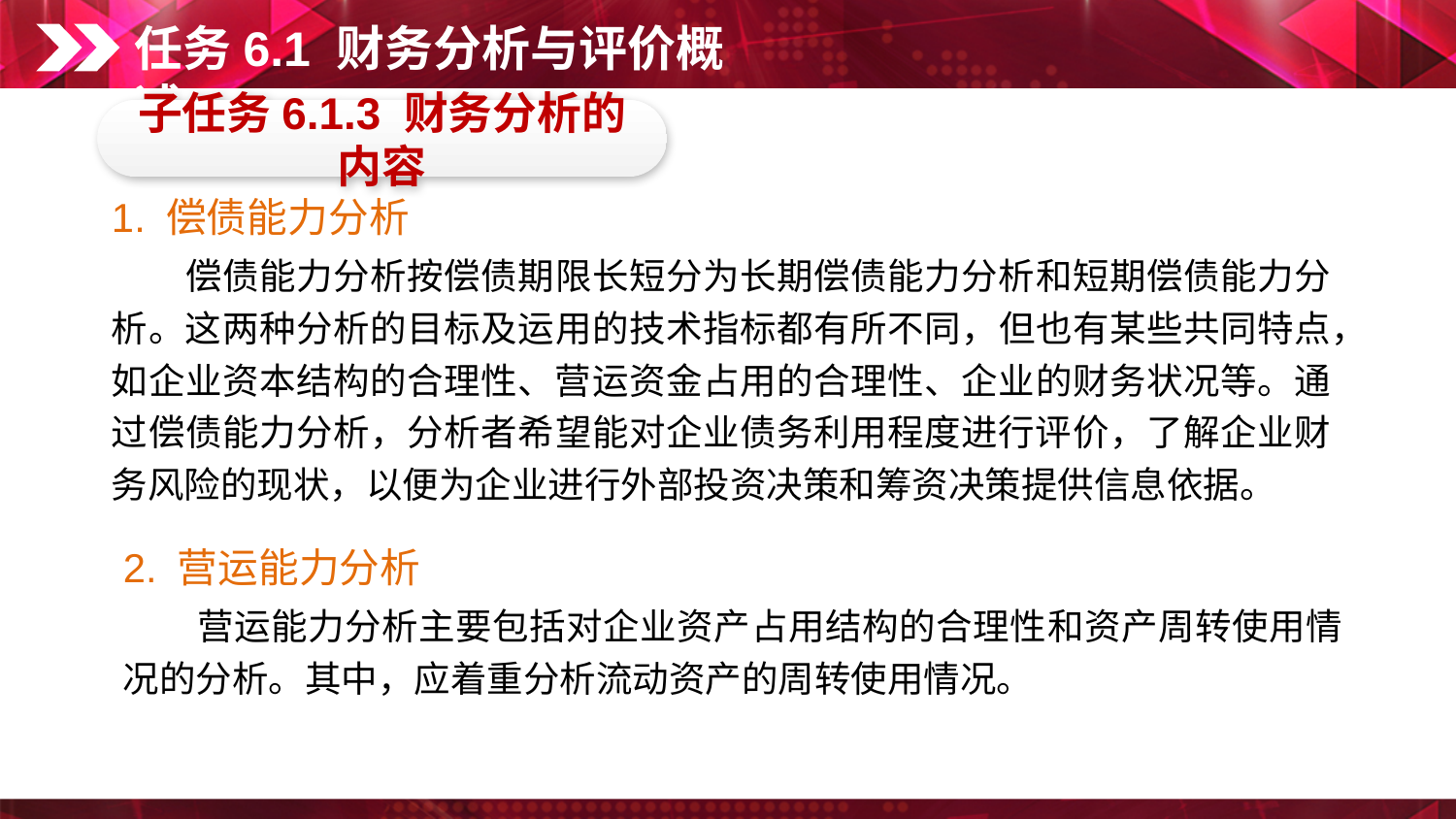

任务6.1 财务分析与评价概述

子任务6.1.3 财务分析的内容
1. 偿债能力分析
　　偿债能力分析按偿债期限长短分为长期偿债能力分析和短期偿债能力分析。这两种分析的目标及运用的技术指标都有所不同，但也有某些共同特点，如企业资本结构的合理性、营运资金占用的合理性、企业的财务状况等。通过偿债能力分析，分析者希望能对企业债务利用程度进行评价，了解企业财务风险的现状，以便为企业进行外部投资决策和筹资决策提供信息依据。
2. 营运能力分析
　　营运能力分析主要包括对企业资产占用结构的合理性和资产周转使用情况的分析。其中，应着重分析流动资产的周转使用情况。